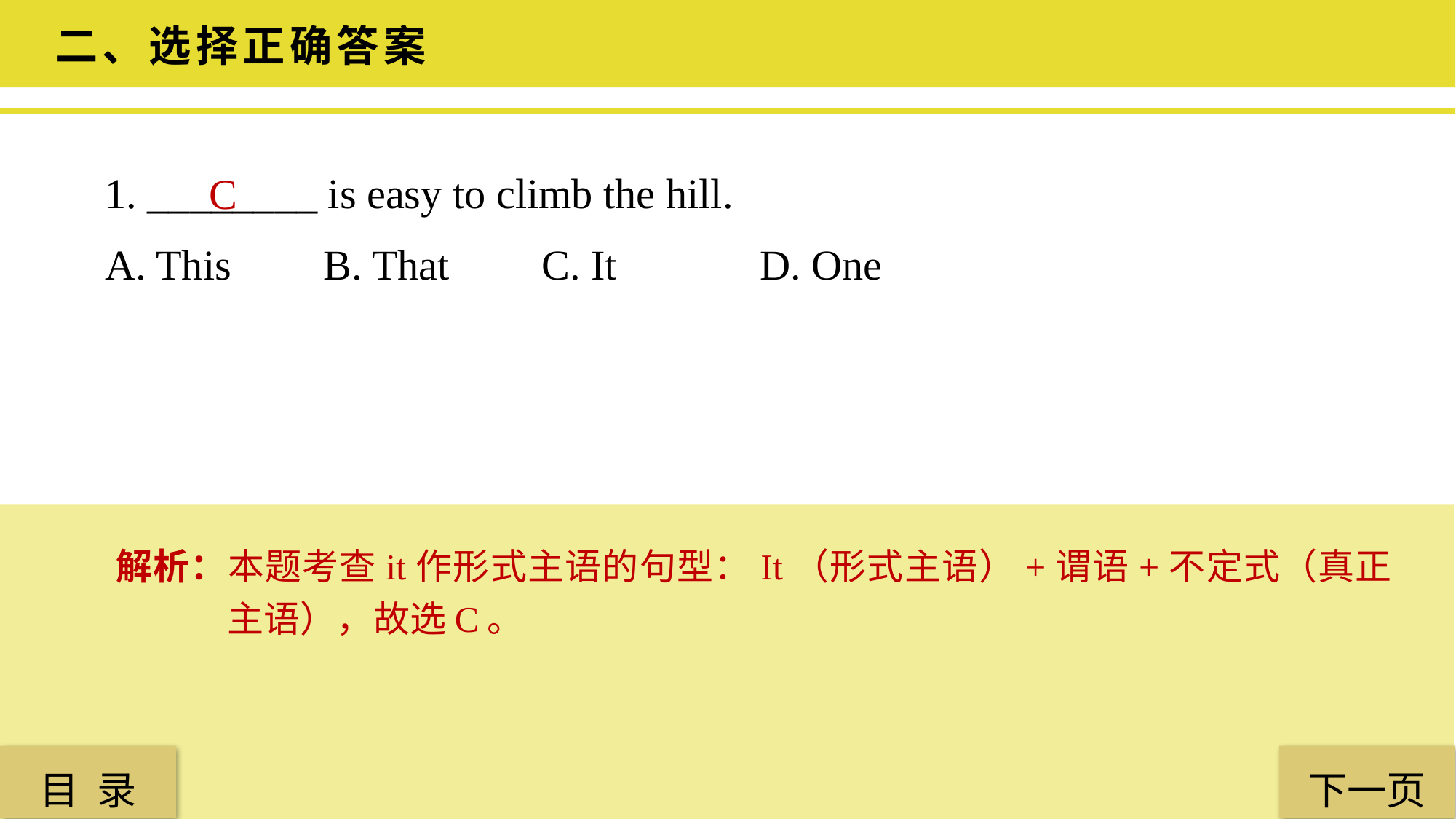

二、选择正确答案
1. ________ is easy to climb the hill.
A. This 	B. That 	C. It 		D. One
C
解析：本题考查it作形式主语的句型：It（形式主语）+谓语+不定式（真正主语），故选C。